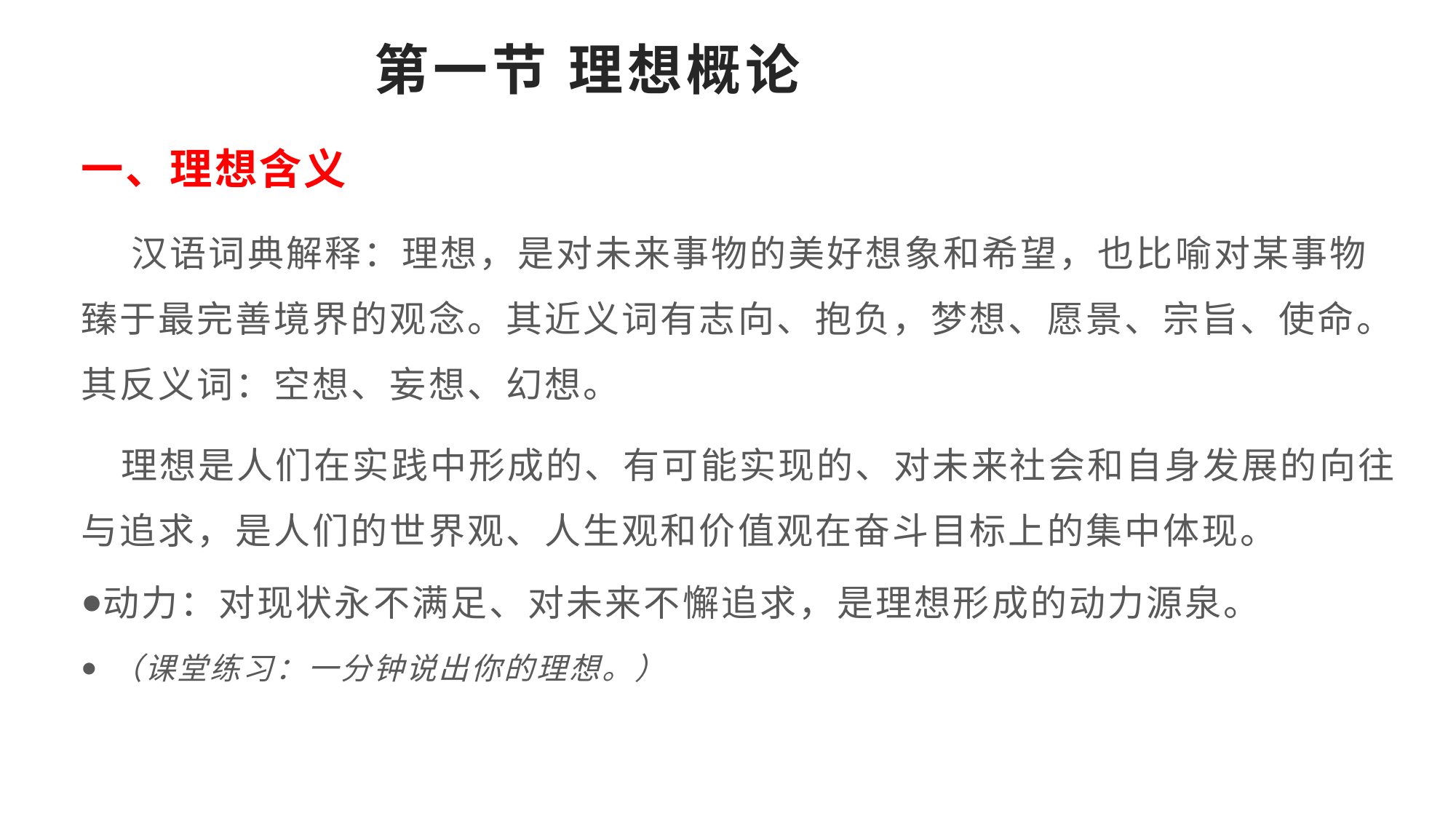

# 第一节 理想概论
一、理想含义
    汉语词典解释：理想，是对未来事物的美好想象和希望，也比喻对某事物臻于最完善境界的观念。其近义词有志向、抱负，梦想、愿景、宗旨、使命。其反义词：空想、妄想、幻想。
   理想是人们在实践中形成的、有可能实现的、对未来社会和自身发展的向往与追求，是人们的世界观、人生观和价值观在奋斗目标上的集中体现。
动力：对现状永不满足、对未来不懈追求，是理想形成的动力源泉。
 （课堂练习：一分钟说出你的理想。）
5